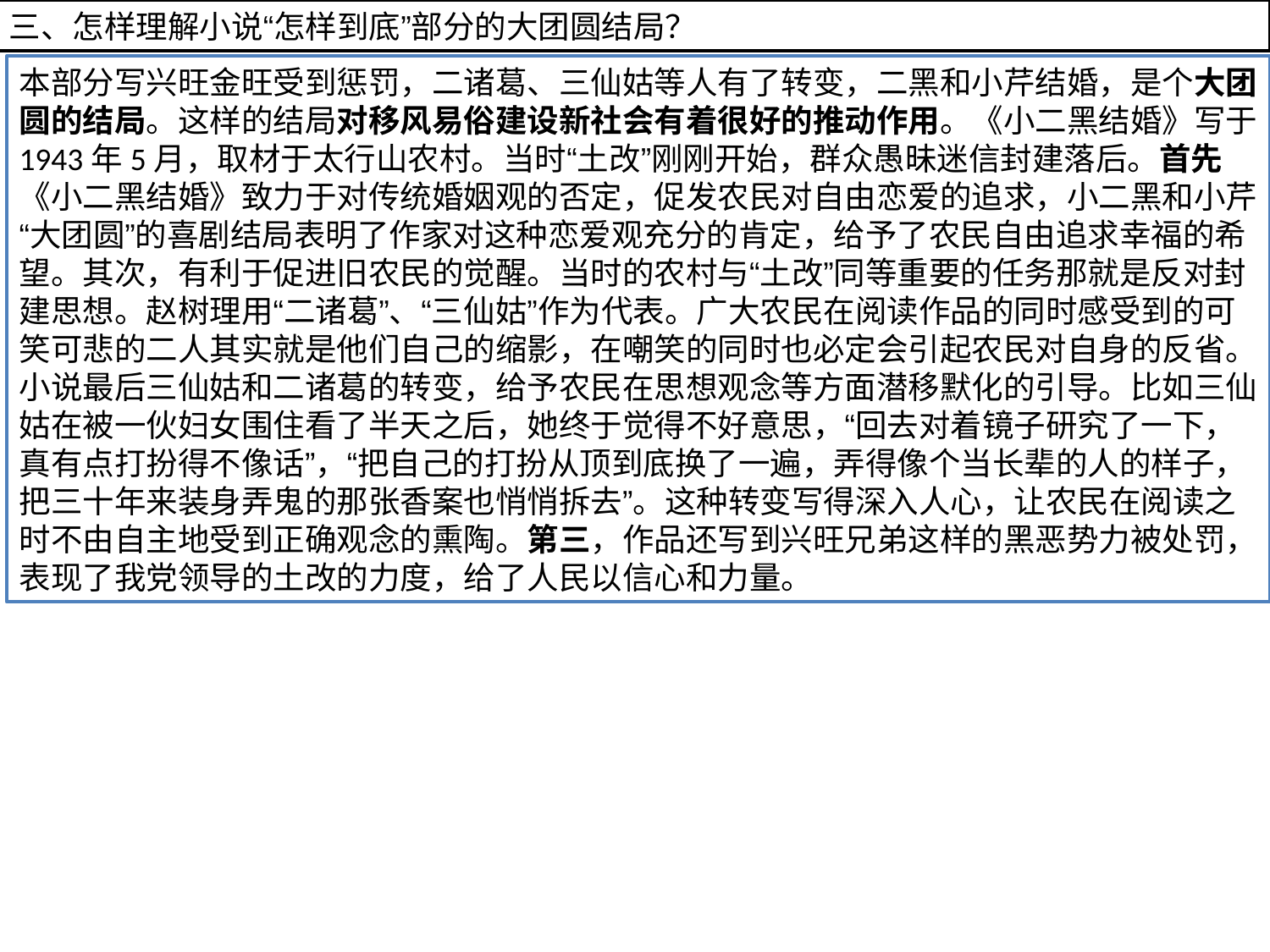

三、怎样理解小说“怎样到底”部分的大团圆结局？
本部分写兴旺金旺受到惩罚，二诸葛、三仙姑等人有了转变，二黑和小芹结婚，是个大团圆的结局。这样的结局对移风易俗建设新社会有着很好的推动作用。《小二黑结婚》写于1943年5月，取材于太行山农村。当时“土改”刚刚开始，群众愚昧迷信封建落后。首先《小二黑结婚》致力于对传统婚姻观的否定，促发农民对自由恋爱的追求，小二黑和小芹“大团圆”的喜剧结局表明了作家对这种恋爱观充分的肯定，给予了农民自由追求幸福的希望。其次，有利于促进旧农民的觉醒。当时的农村与“土改”同等重要的任务那就是反对封建思想。赵树理用“二诸葛”、“三仙姑”作为代表。广大农民在阅读作品的同时感受到的可笑可悲的二人其实就是他们自己的缩影，在嘲笑的同时也必定会引起农民对自身的反省。小说最后三仙姑和二诸葛的转变，给予农民在思想观念等方面潜移默化的引导。比如三仙姑在被一伙妇女围住看了半天之后，她终于觉得不好意思，“回去对着镜子研究了一下，真有点打扮得不像话”，“把自己的打扮从顶到底换了一遍，弄得像个当长辈的人的样子，把三十年来装身弄鬼的那张香案也悄悄拆去”。这种转变写得深入人心，让农民在阅读之时不由自主地受到正确观念的熏陶。第三，作品还写到兴旺兄弟这样的黑恶势力被处罚，表现了我党领导的土改的力度，给了人民以信心和力量。